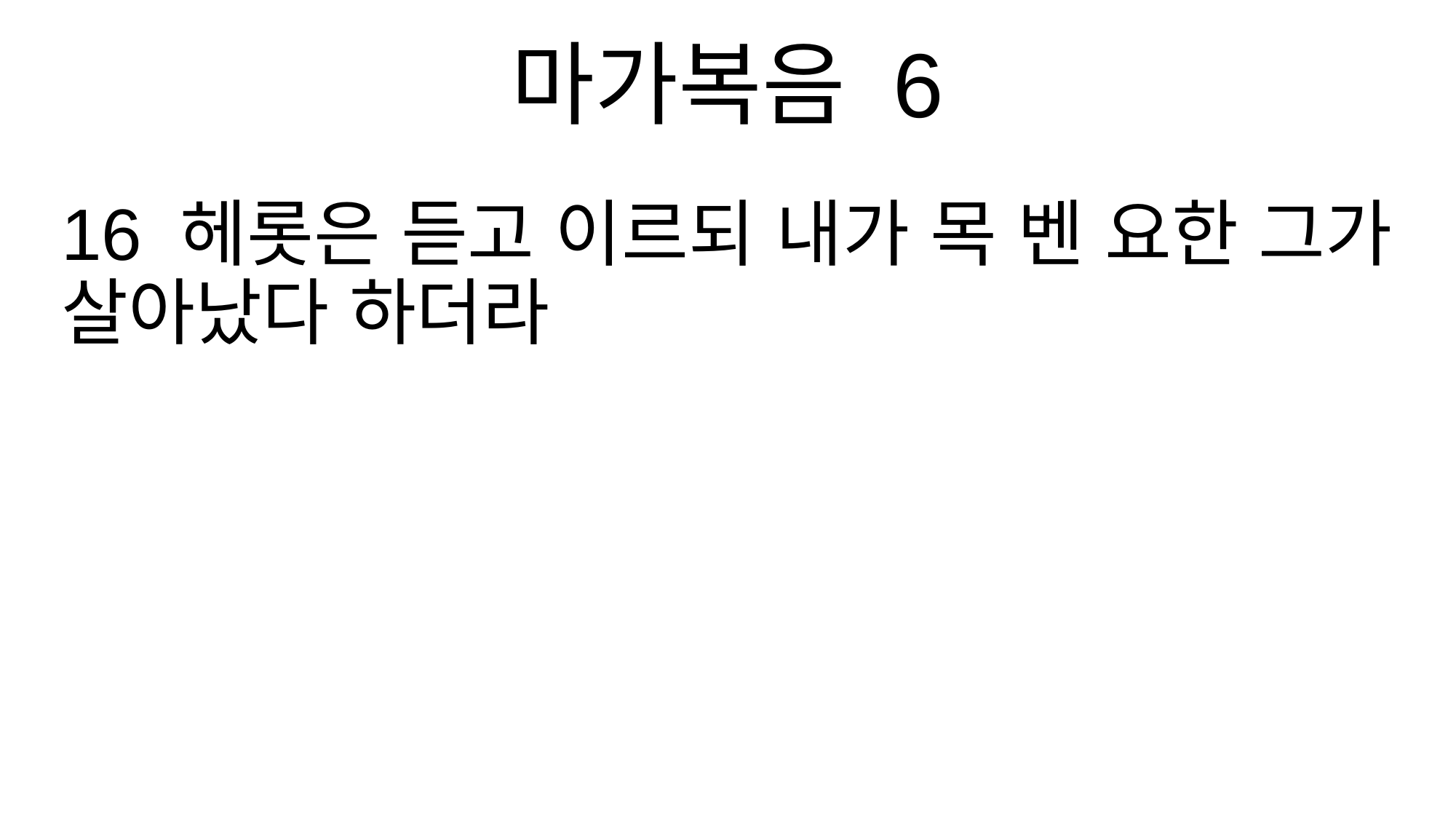

마가복음 6
16 헤롯은 듣고 이르되 내가 목 벤 요한 그가 살아났다 하더라